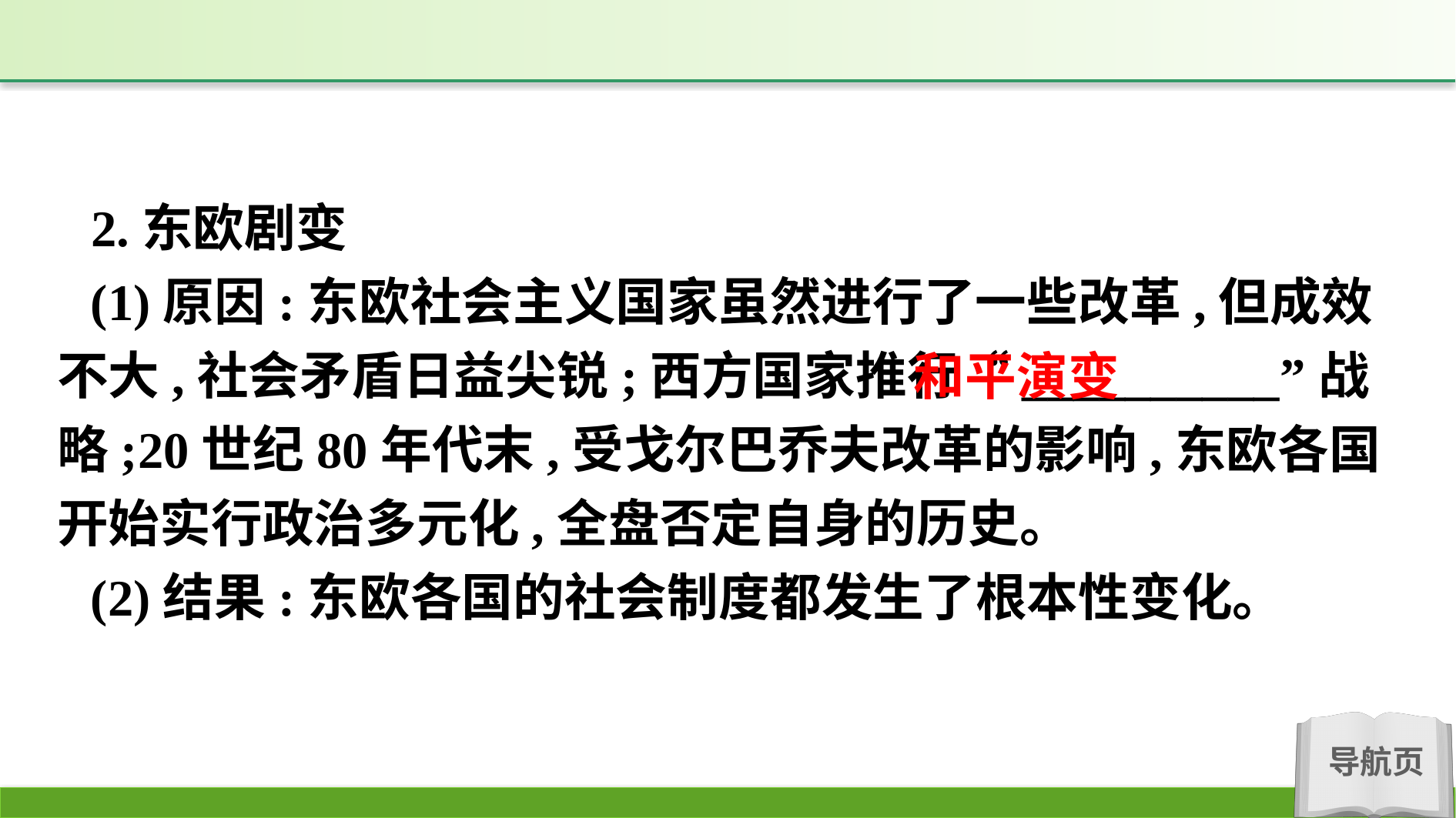

2.东欧剧变
(1)原因:东欧社会主义国家虽然进行了一些改革,但成效不大,社会矛盾日益尖锐;西方国家推行“__________”战略;20世纪80年代末,受戈尔巴乔夫改革的影响,东欧各国开始实行政治多元化,全盘否定自身的历史。
(2)结果:东欧各国的社会制度都发生了根本性变化。
和平演变